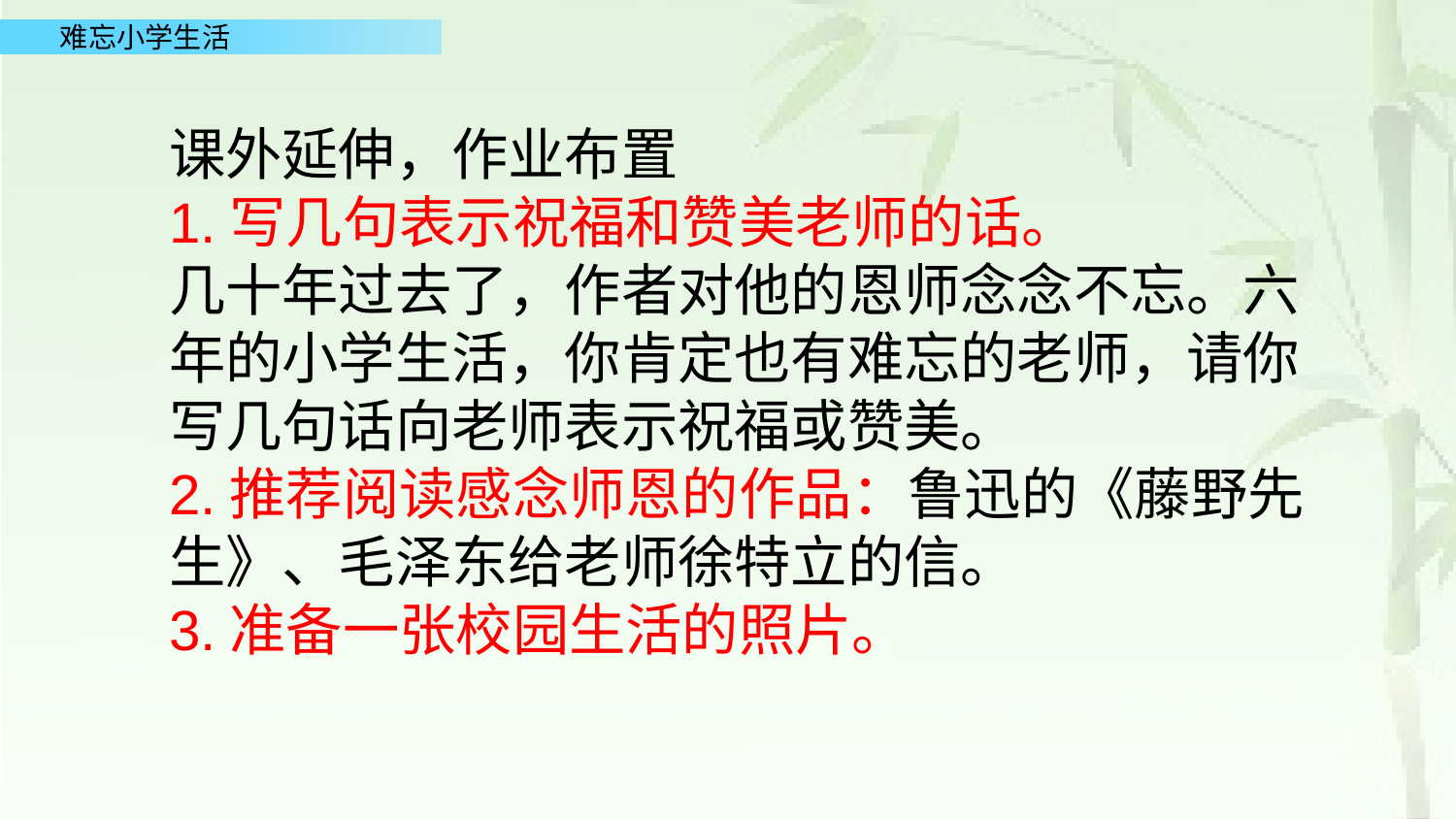

课外延伸，作业布置
1.写几句表示祝福和赞美老师的话。
几十年过去了，作者对他的恩师念念不忘。六年的小学生活，你肯定也有难忘的老师，请你写几句话向老师表示祝福或赞美。
2.推荐阅读感念师恩的作品：鲁迅的《藤野先生》、毛泽东给老师徐特立的信。
3.准备一张校园生活的照片。